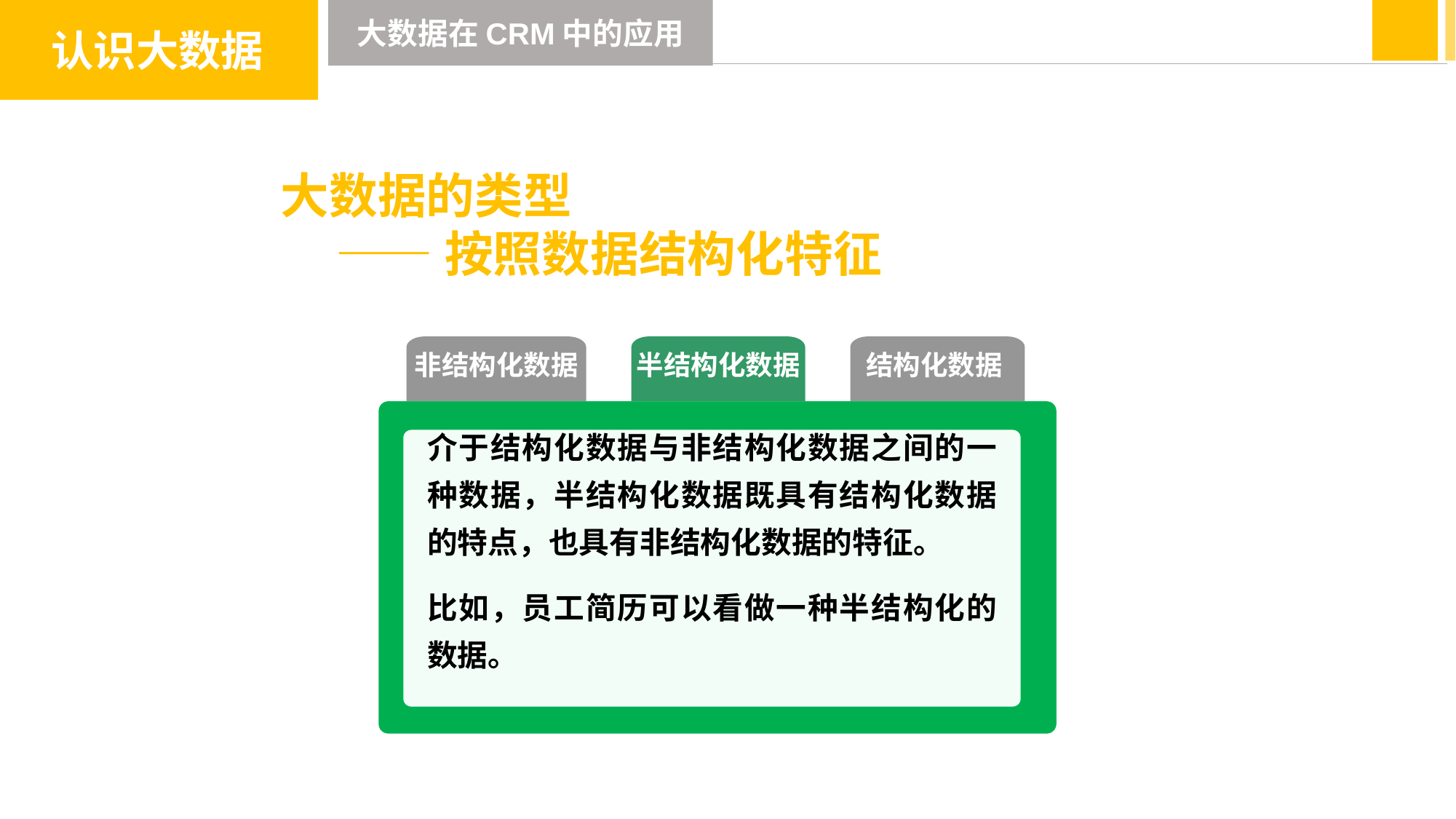

认识大数据
大数据在CRM中的应用

大数据的类型
     ——按照数据结构化特征
非结构化数据
半结构化数据
结构化数据

介于结构化数据与非结构化数据之间的一种数据，半结构化数据既具有结构化数据的特点，也具有非结构化数据的特征。
比如，员工简历可以看做一种半结构化的数据。